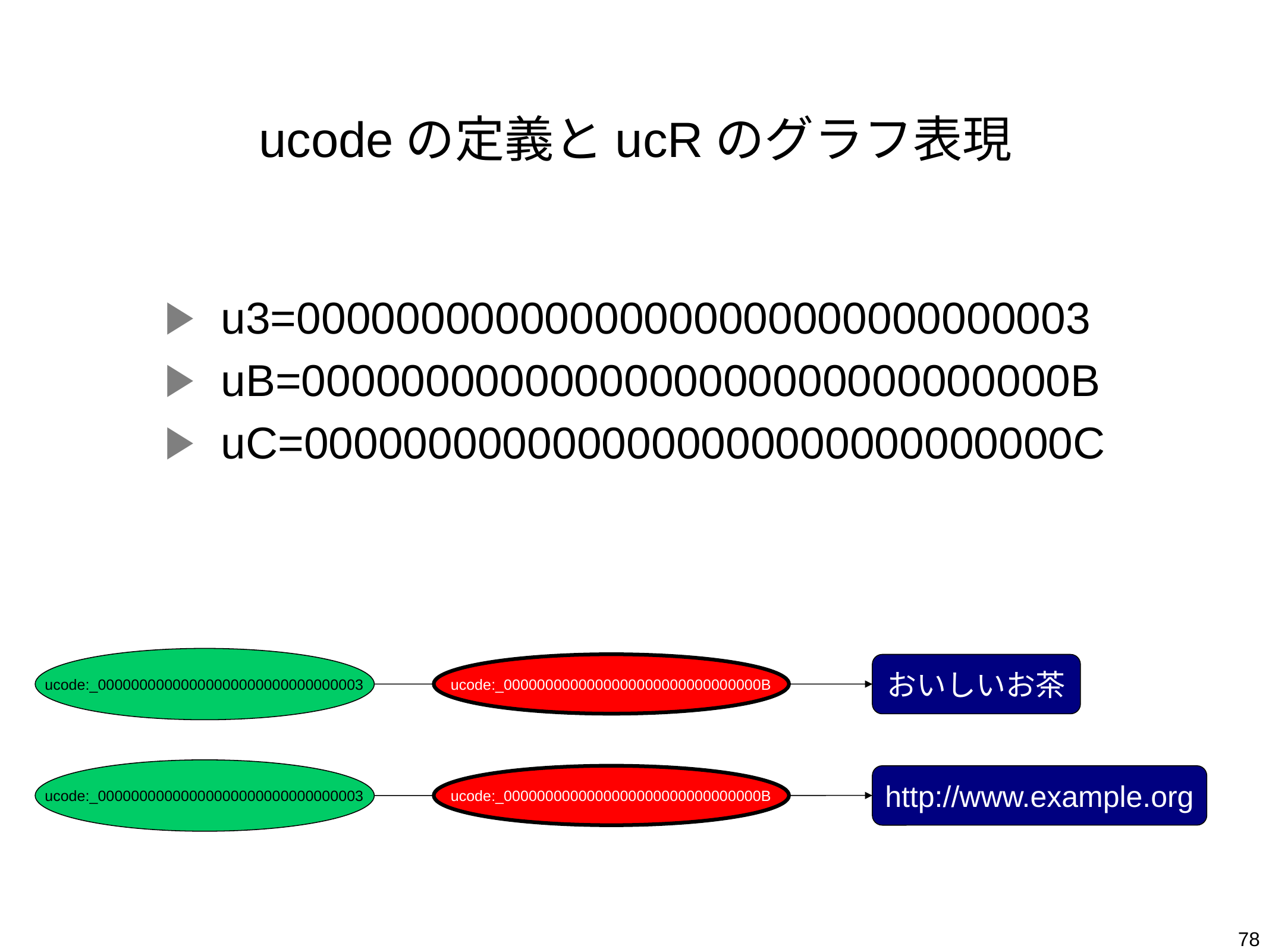

# ucodeの定義とucRのグラフ表現
u3=00000000000000000000000000000003
uB=0000000000000000000000000000000B
uC=0000000000000000000000000000000C

ucode:_00000000000000000000000000000003
ucode:_0000000000000000000000000000000B
おいしいお茶
ucode:_00000000000000000000000000000003
ucode:_0000000000000000000000000000000B
http://www.example.org
78